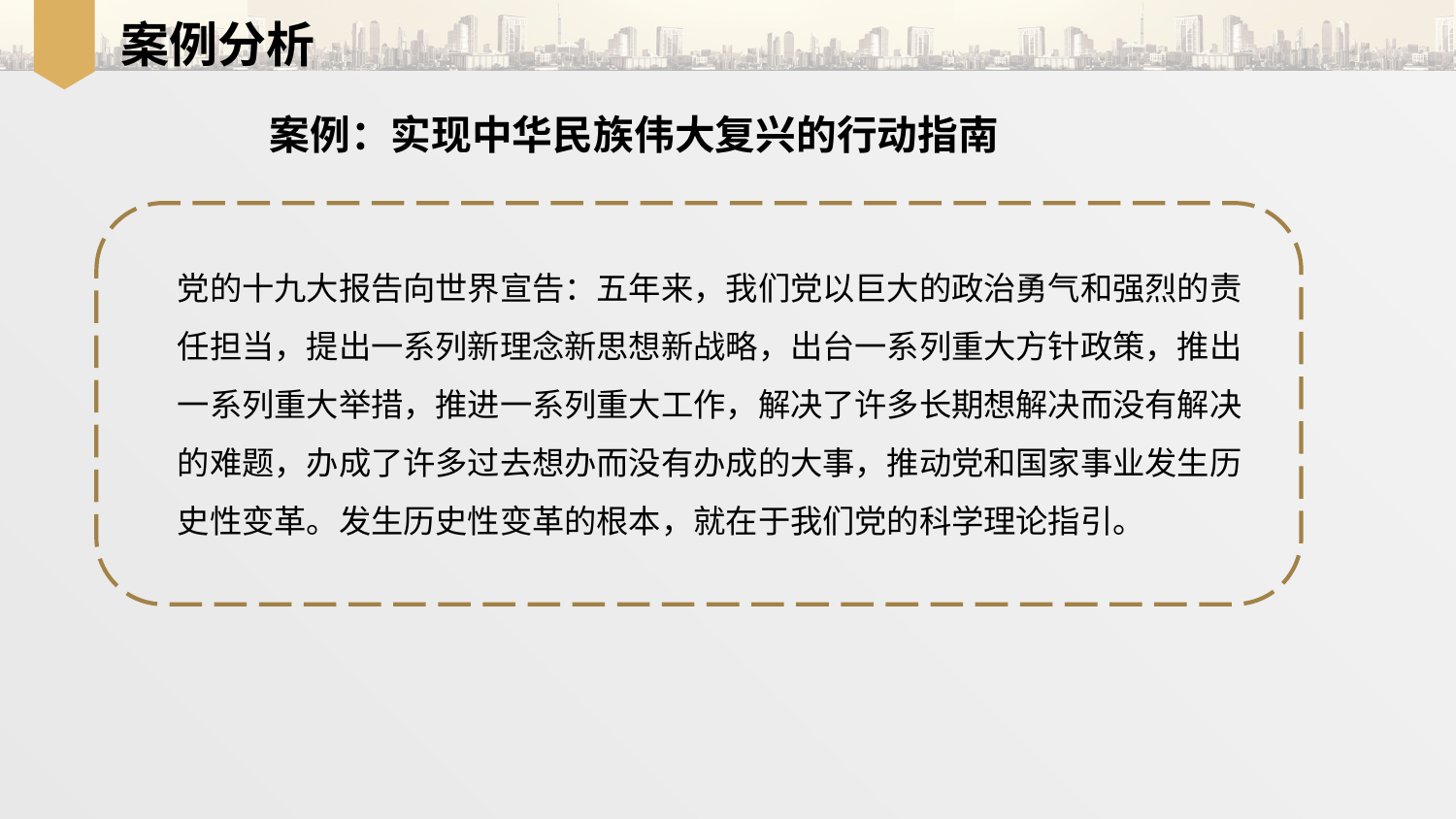

案例分析
案例：实现中华民族伟大复兴的行动指南

党的十九大报告向世界宣告：五年来，我们党以巨大的政治勇气和强烈的责任担当，提出一系列新理念新思想新战略，出台一系列重大方针政策，推出一系列重大举措，推进一系列重大工作，解决了许多长期想解决而没有解决的难题，办成了许多过去想办而没有办成的大事，推动党和国家事业发生历史性变革。发生历史性变革的根本，就在于我们党的科学理论指引。